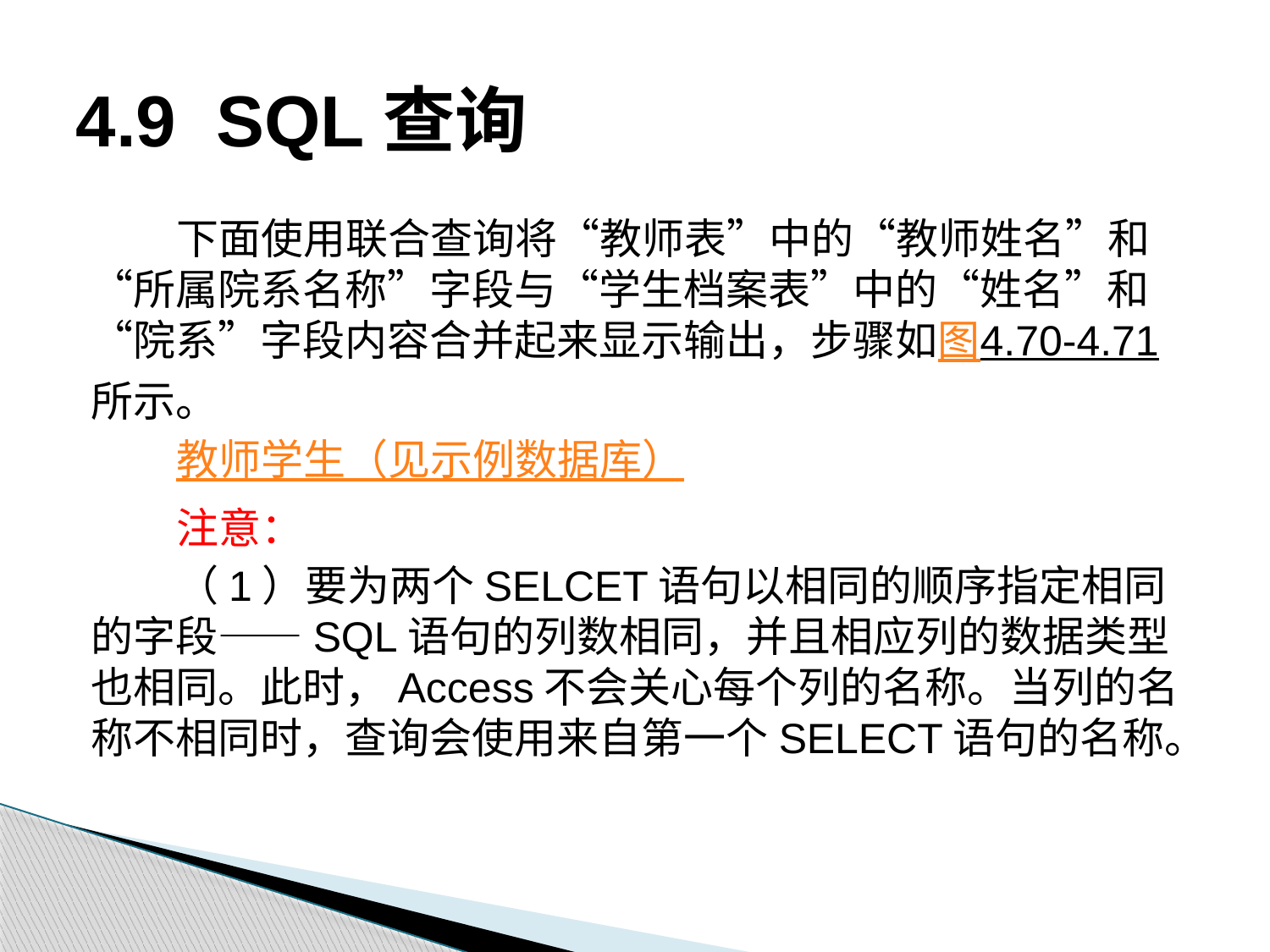

# 4.9  SQL查询
下面使用联合查询将“教师表”中的“教师姓名”和“所属院系名称”字段与“学生档案表”中的“姓名”和“院系”字段内容合并起来显示输出，步骤如图4.70-4.71所示。
教师学生（见示例数据库）
注意：
（1）要为两个SELCET语句以相同的顺序指定相同的字段——SQL语句的列数相同，并且相应列的数据类型也相同。此时，Access不会关心每个列的名称。当列的名称不相同时，查询会使用来自第一个SELECT语句的名称。